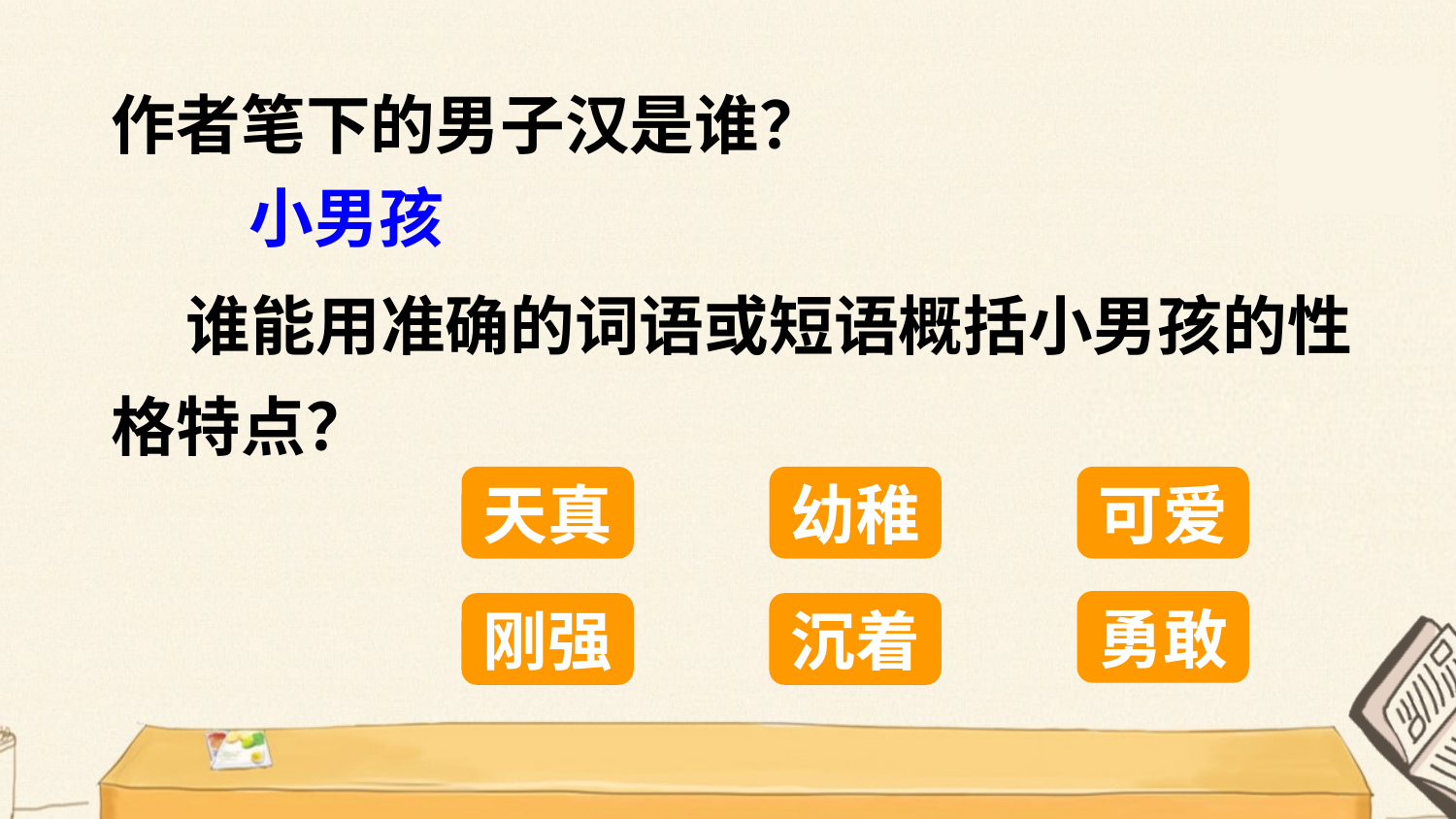

作者笔下的男子汉是谁？
小男孩
    谁能用准确的词语或短语概括小男孩的性格特点？
天真
幼稚
可爱
勇敢
刚强
沉着